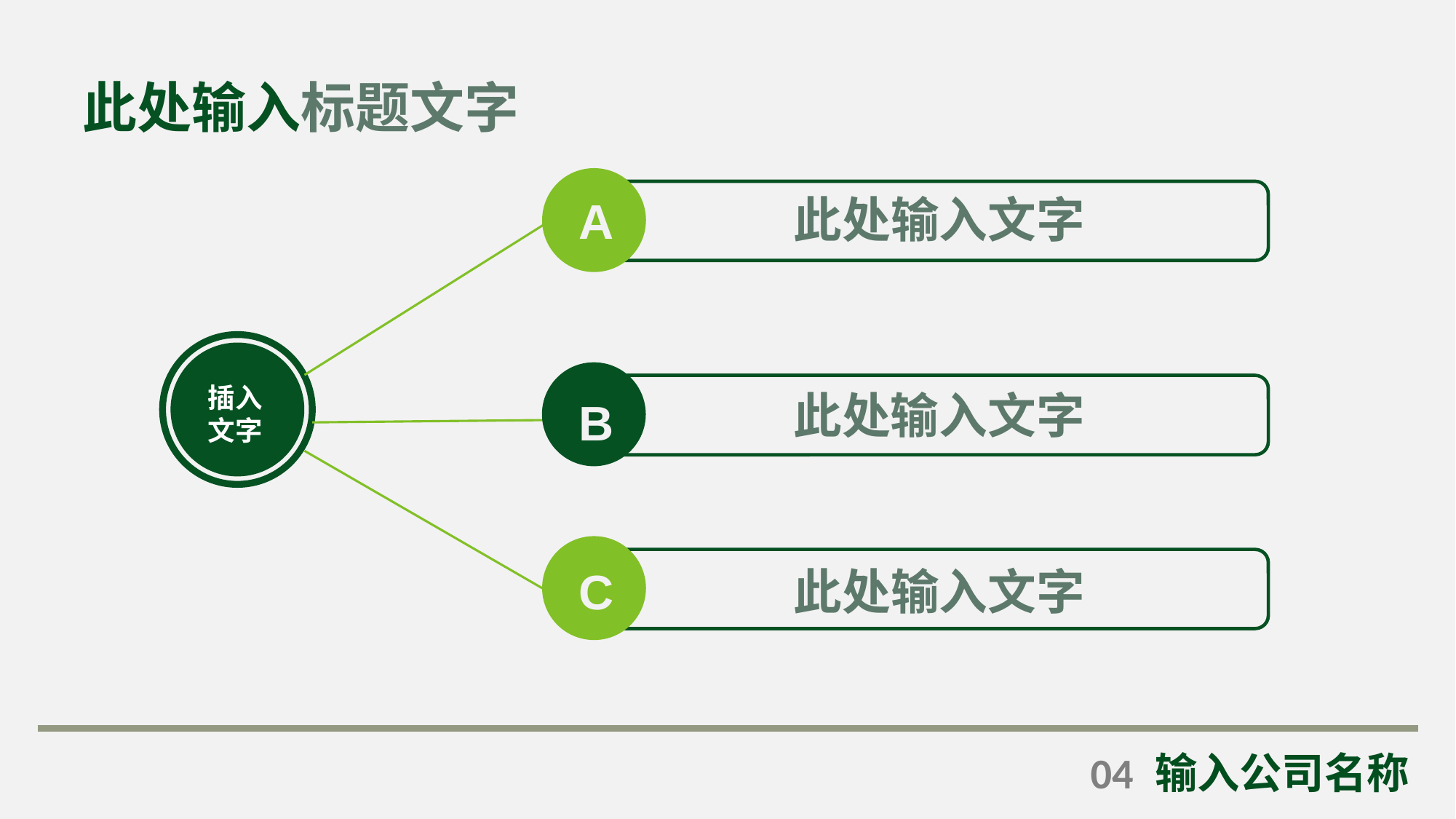

此处输入标题文字

此处输入文字
A

插入
文字

此处输入文字
B

C
此处输入文字
04
输入公司名称